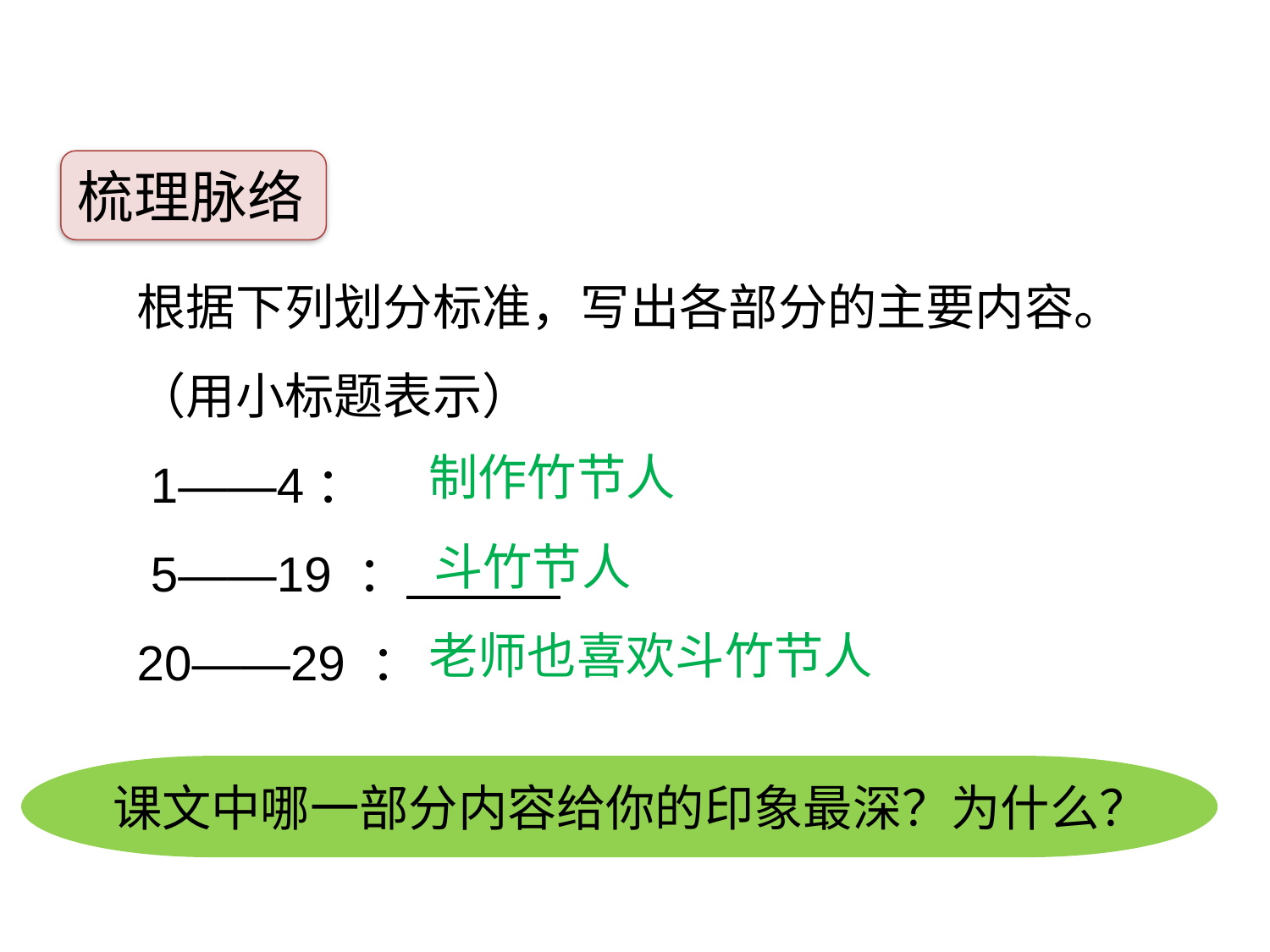

梳理脉络
根据下列划分标准，写出各部分的主要内容。（用小标题表示）
 1——4：
 5——19 ：
20——29 ：

制作竹节人
 斗竹节人
老师也喜欢斗竹节人
 课文中哪一部分内容给你的印象最深？为什么？